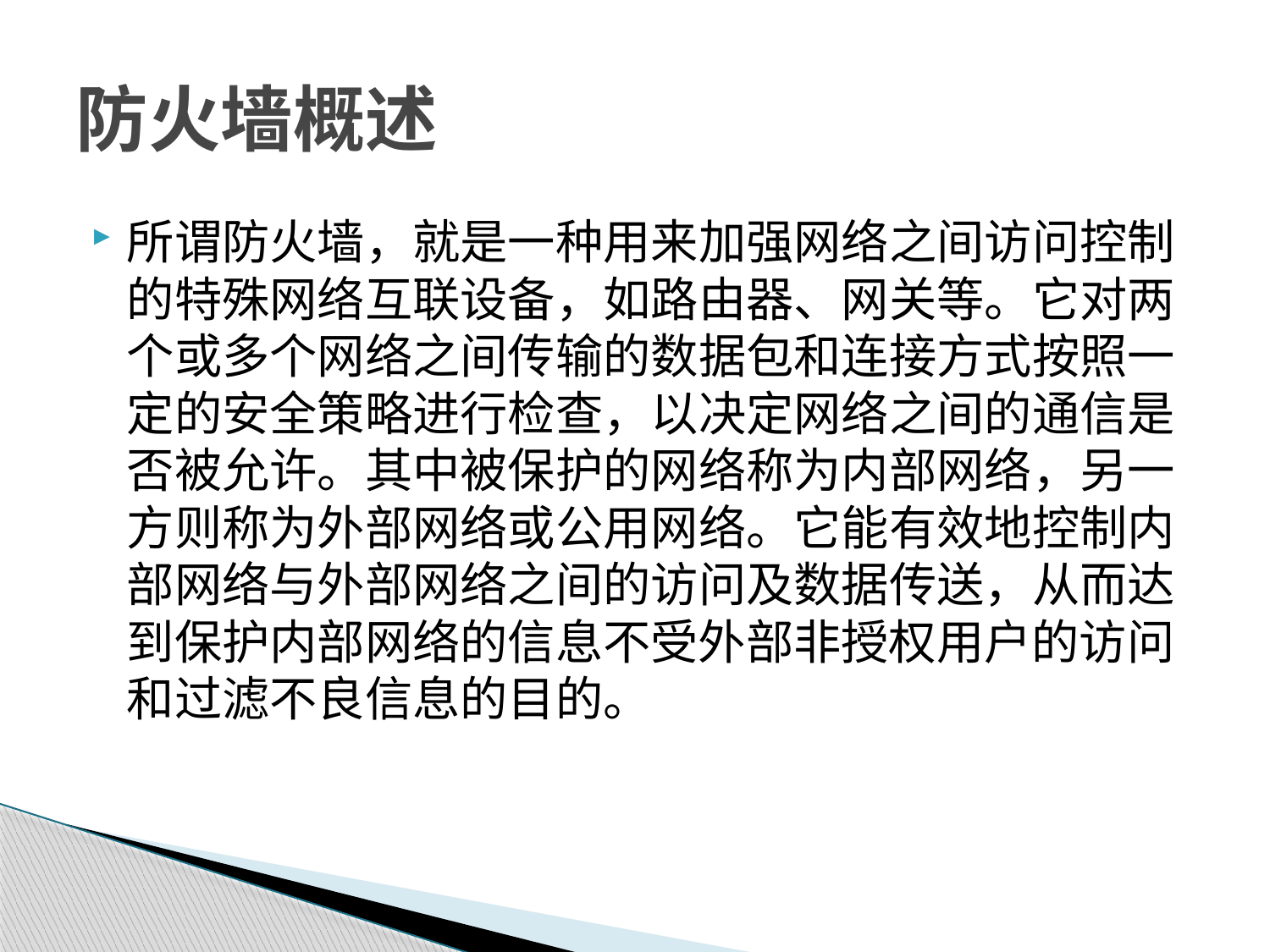

# 防火墙概述
所谓防火墙，就是一种用来加强网络之间访问控制的特殊网络互联设备，如路由器、网关等。它对两个或多个网络之间传输的数据包和连接方式按照一定的安全策略进行检查，以决定网络之间的通信是否被允许。其中被保护的网络称为内部网络，另一方则称为外部网络或公用网络。它能有效地控制内部网络与外部网络之间的访问及数据传送，从而达到保护内部网络的信息不受外部非授权用户的访问和过滤不良信息的目的。